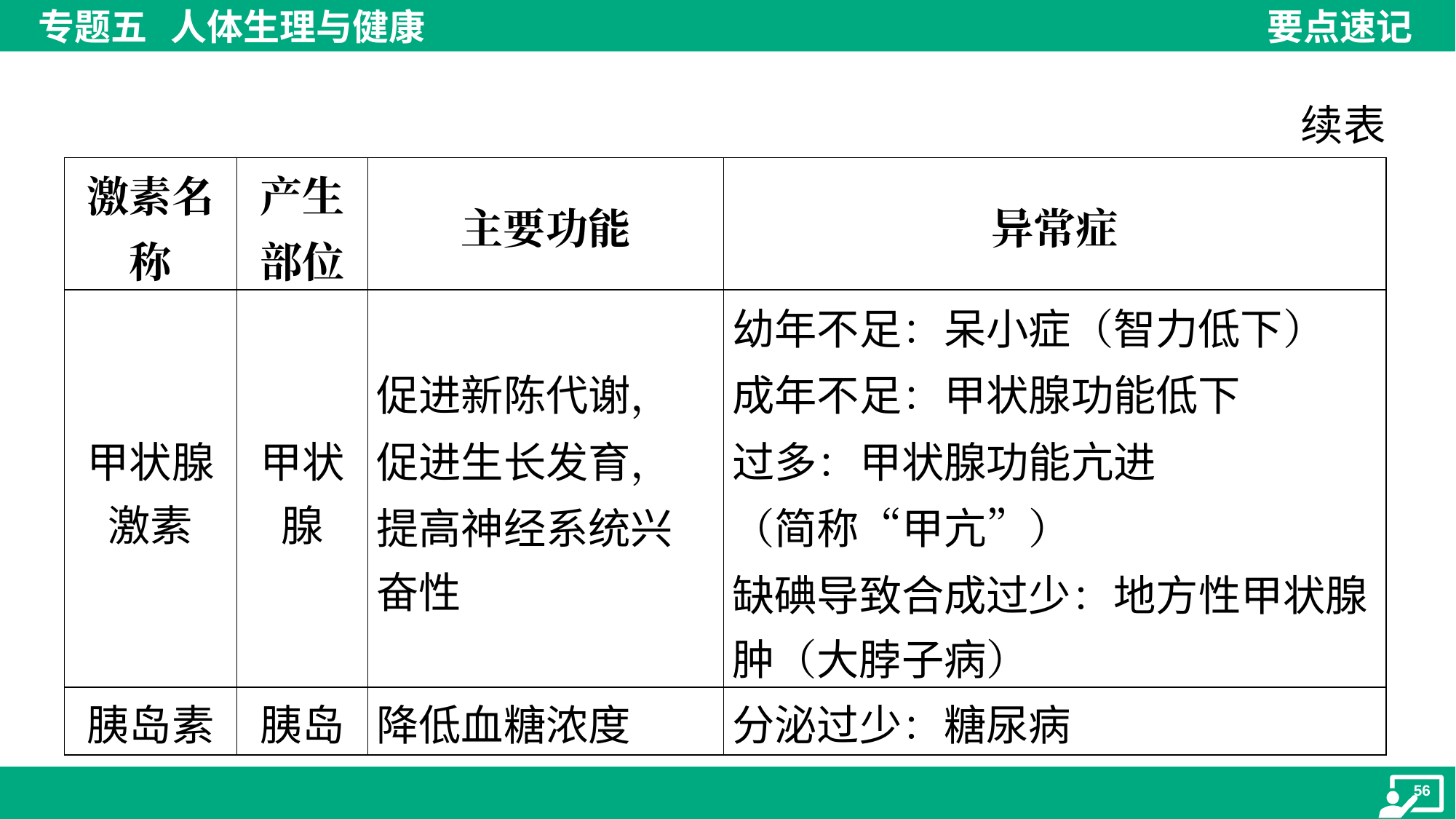

续表
| 激素名 称 | 产生 部位 | 主要功能 | 异常症 |
| --- | --- | --- | --- |
| 甲状腺 激素 | 甲状 腺 | 促进新陈代谢， 促进生长发育， 提高神经系统兴 奋性 | 幼年不足：呆小症（智力低下） 成年不足：甲状腺功能低下 过多：甲状腺功能亢进 （简称“甲亢”） 缺碘导致合成过少：地方性甲状腺 肿（大脖子病） |
| 胰岛素 | 胰岛 | 降低血糖浓度 | 分泌过少：糖尿病 |